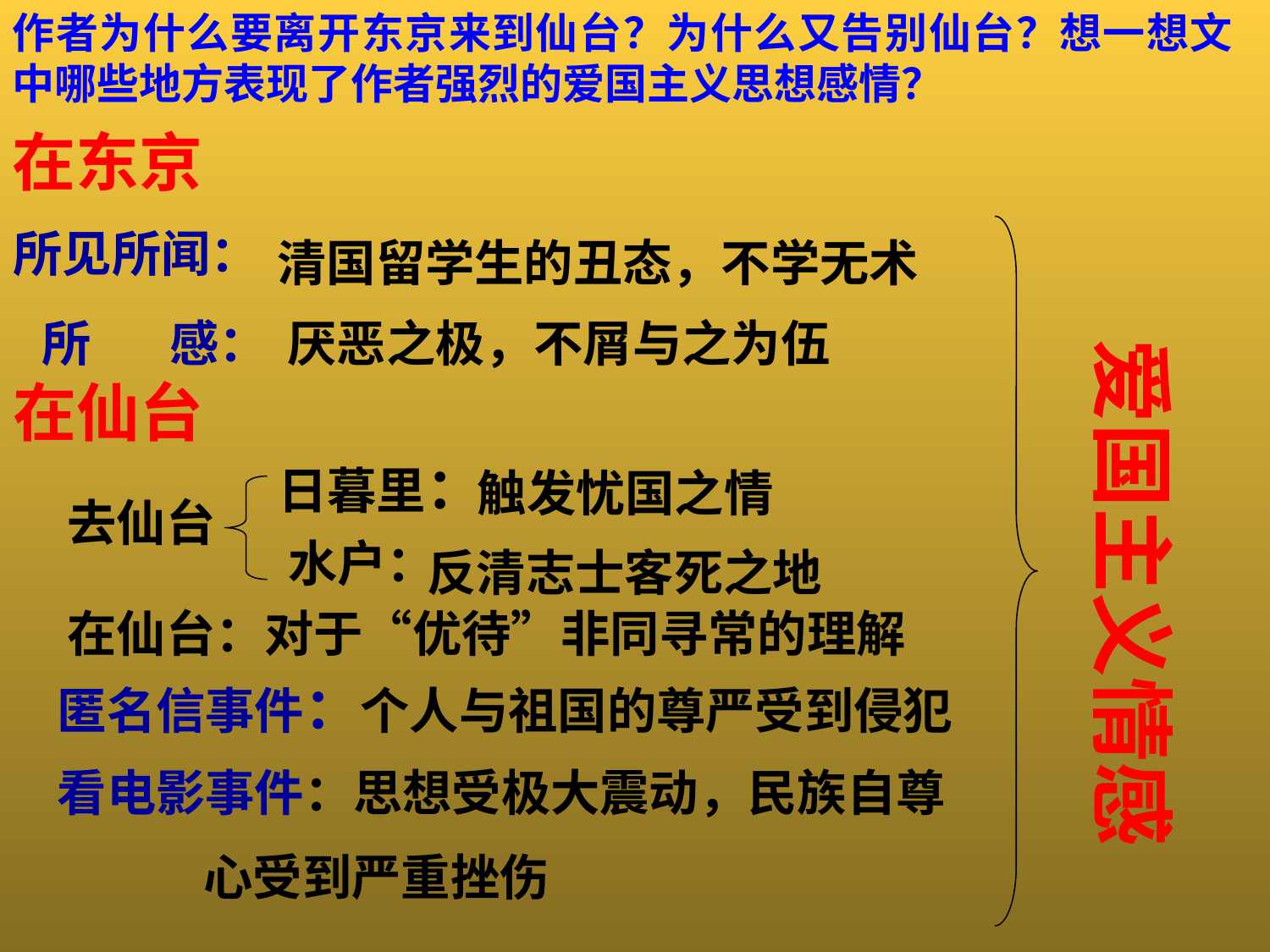

作者为什么要离开东京来到仙台？为什么又告别仙台？想一想文中哪些地方表现了作者强烈的爱国主义思想感情？
在东京
所见所闻：

清国留学生的丑态，不学无术
所       感：
厌恶之极，不屑与之为伍
爱国主义情感
在仙台
日暮里：
触发忧国之情

去仙台
水户：
反清志士客死之地
在仙台：对于“优待”非同寻常的理解
匿名信事件：个人与祖国的尊严受到侵犯
看电影事件：思想受极大震动，民族自尊
            心受到严重挫伤